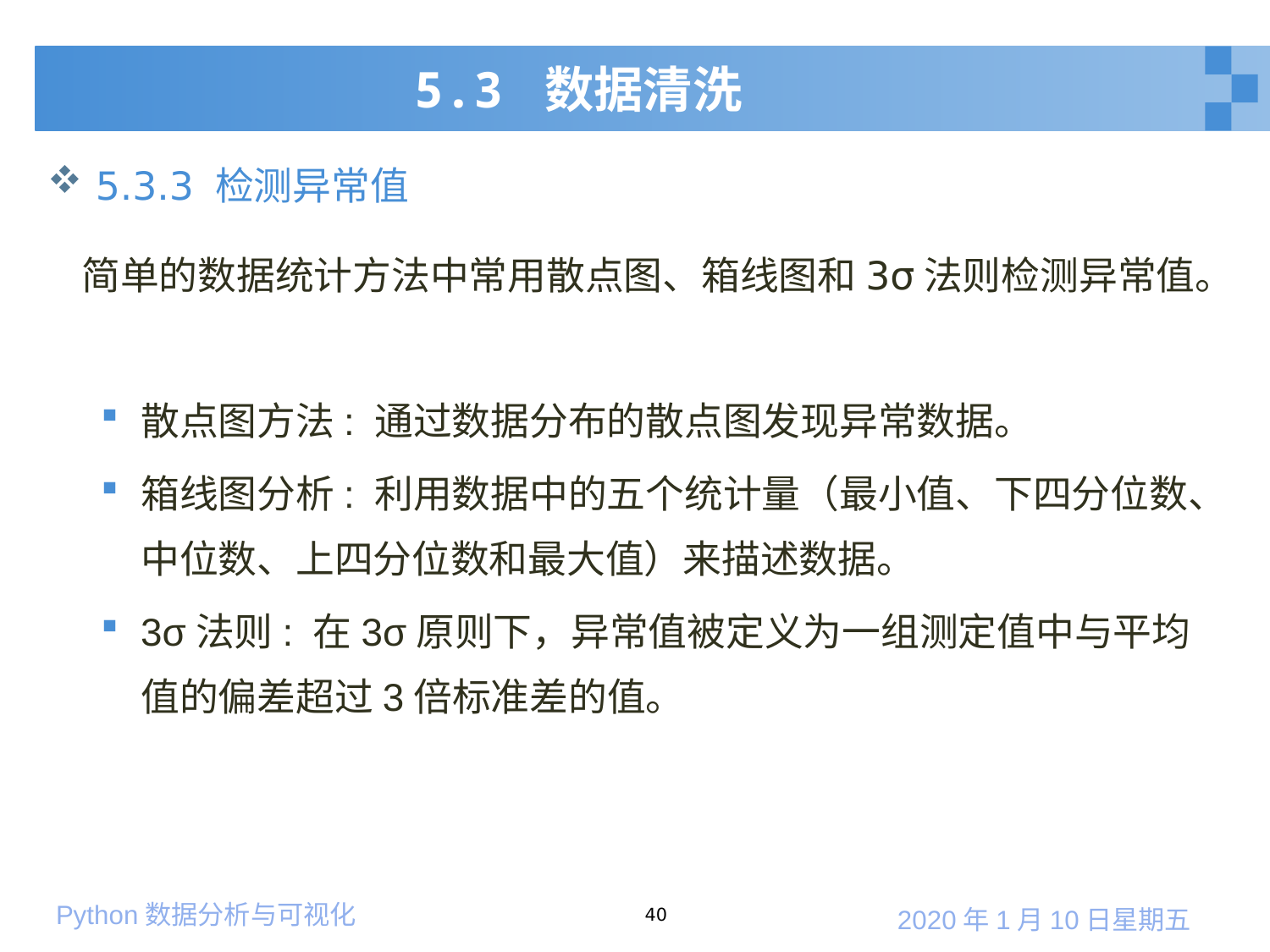

# 5.3 数据清洗
5.3.3 检测异常值
    简单的数据统计方法中常用散点图、箱线图和3σ法则检测异常值。

散点图方法: 通过数据分布的散点图发现异常数据。
箱线图分析: 利用数据中的五个统计量（最小值、下四分位数、中位数、上四分位数和最大值）来描述数据。
3σ法则: 在3σ原则下，异常值被定义为一组测定值中与平均值的偏差超过3倍标准差的值。

40
2020年1月10日星期五